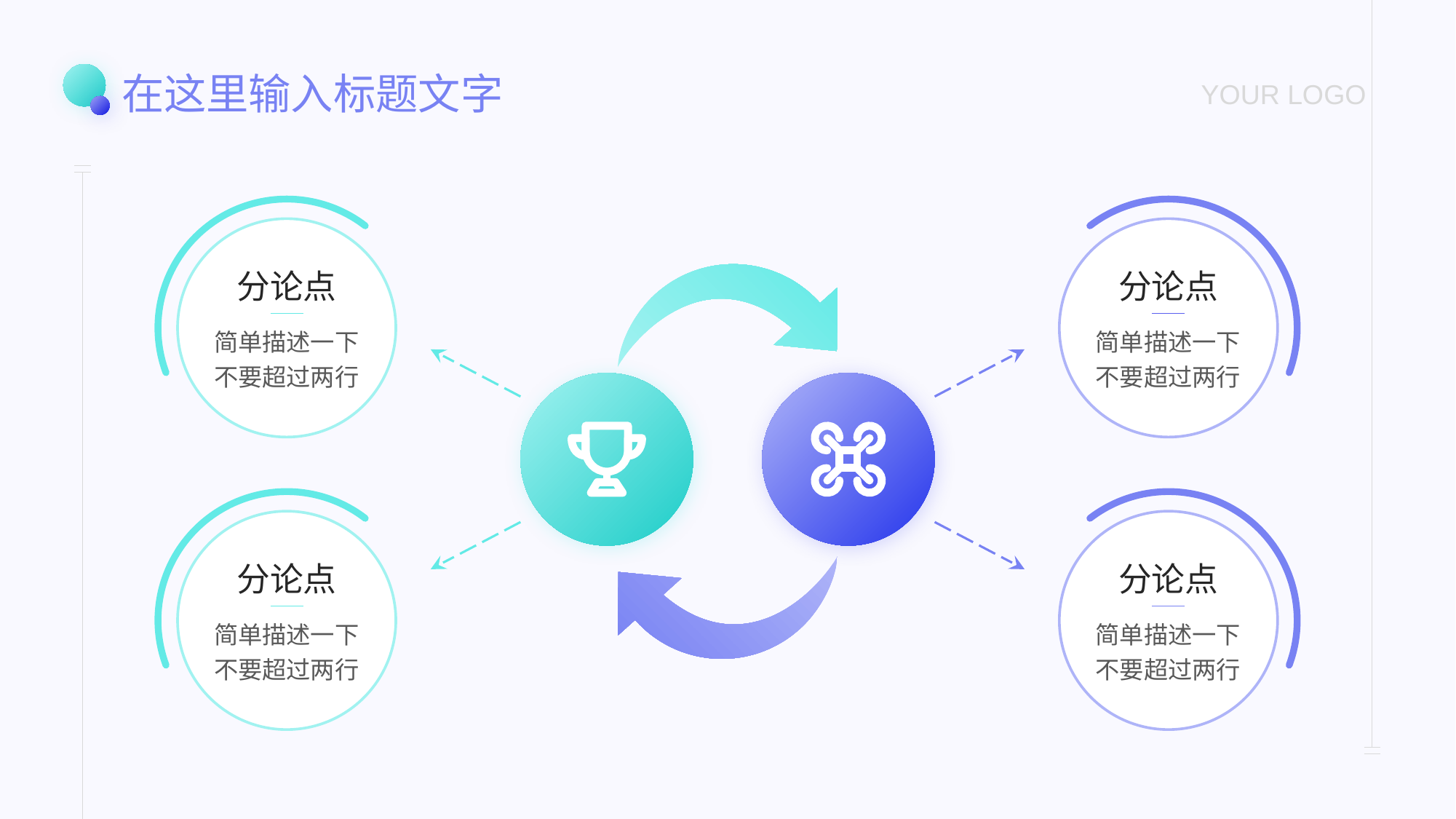

在这里输入标题文字

YOUR LOGO

分论点
简单描述一下
不要超过两行

分论点
简单描述一下
不要超过两行

分论点
简单描述一下
不要超过两行

分论点
简单描述一下
不要超过两行